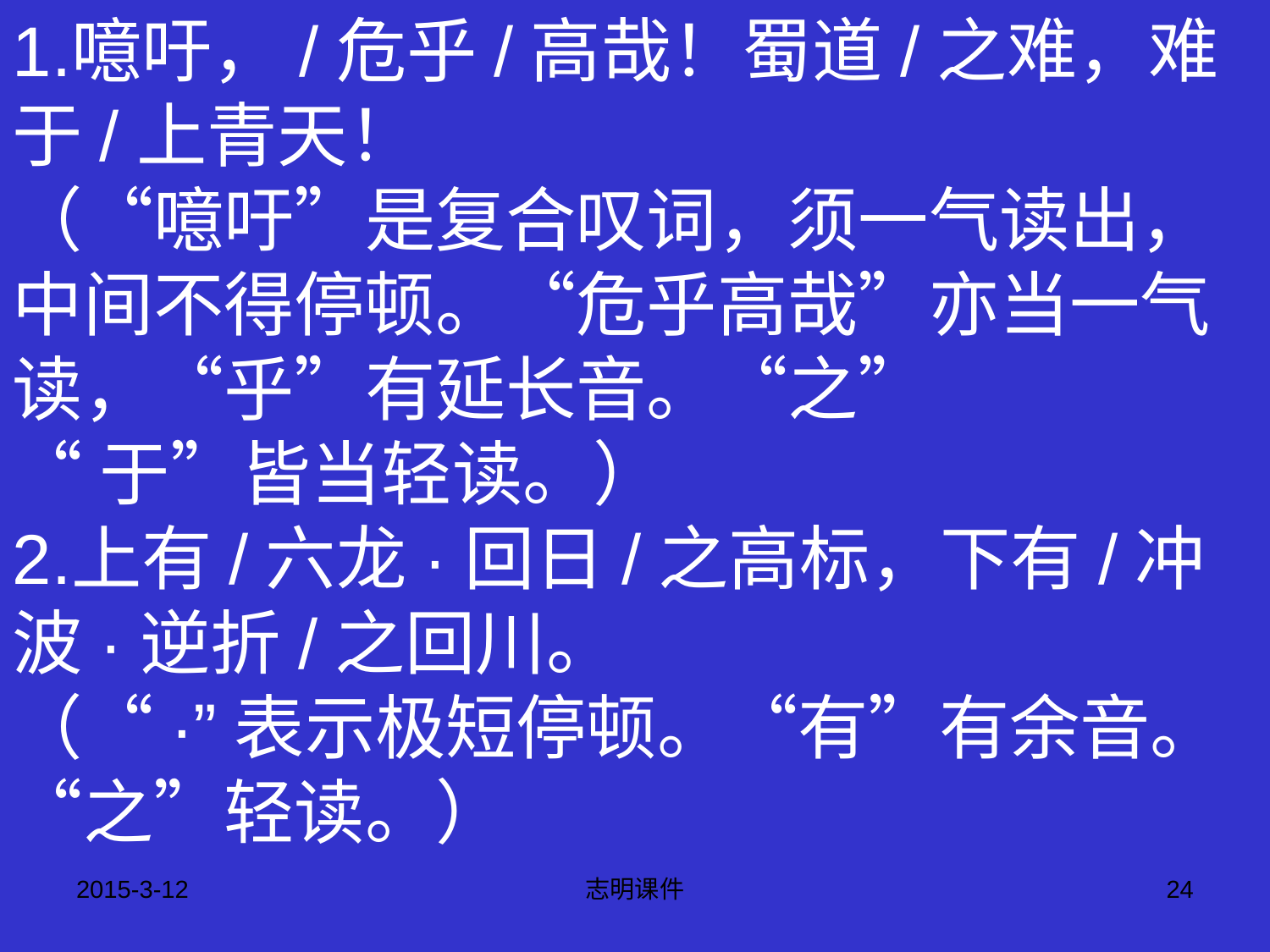

1.噫吁，/危乎/高哉！蜀道/之难，难于/上青天！
（“噫吁”是复合叹词，须一气读出，中间不得停顿。“危乎高哉”亦当一气读，“乎”有延长音。“之”
“于”皆当轻读。）
2.上有/六龙·回日/之高标，下有/冲波·逆折/之回川。
（“·”表示极短停顿。“有”有余音。“之”轻读。）

2015-3-12
志明课件
24